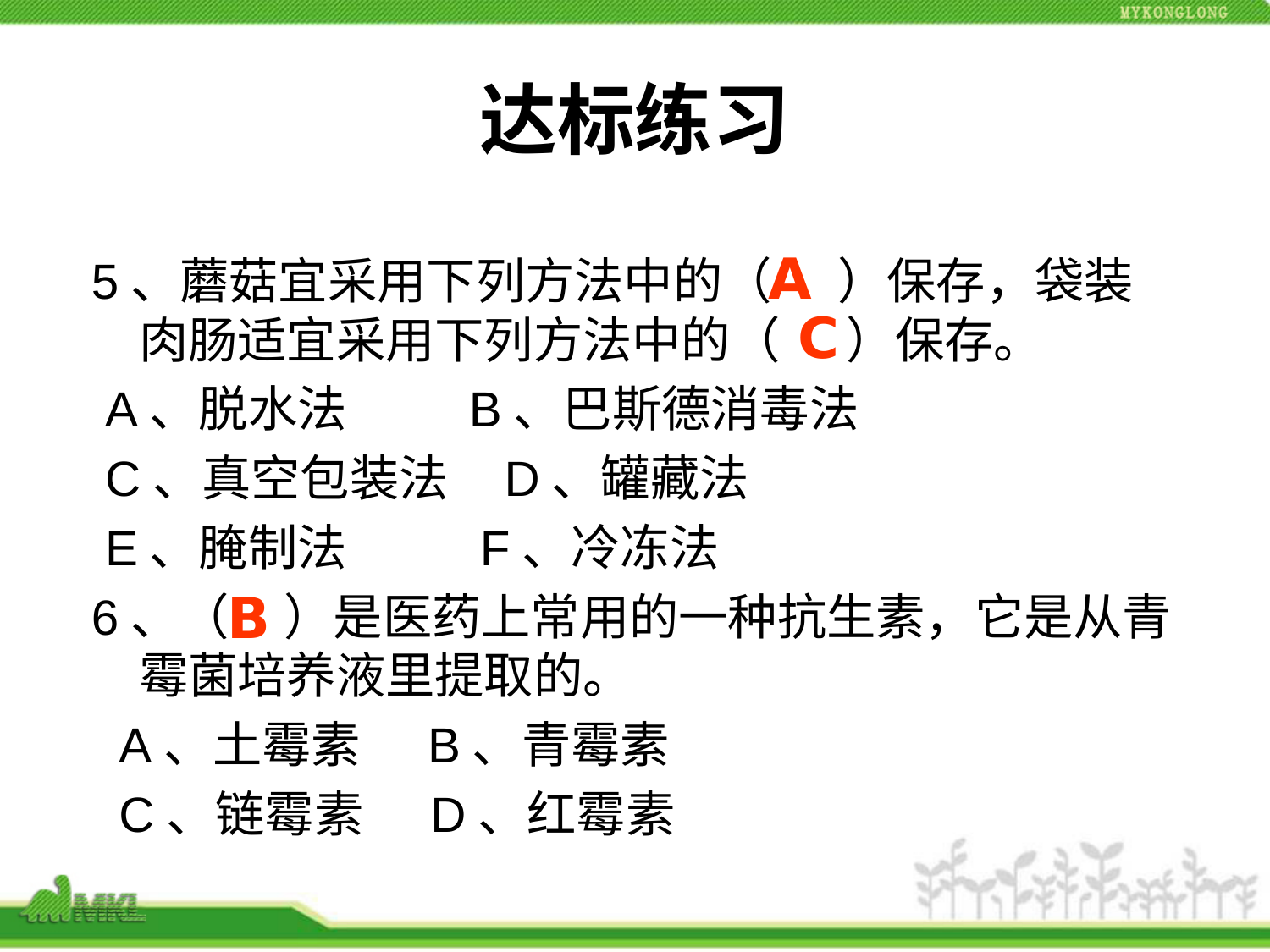

# 达标练习
A
5、蘑菇宜采用下列方法中的（      ）保存，袋装肉肠适宜采用下列方法中的（      ）保存。
 A、脱水法          B、巴斯德消毒法
 C、真空包装法    D、罐藏法
 E、腌制法           F、冷冻法
6、（     ）是医药上常用的一种抗生素，它是从青霉菌培养液里提取的。
  A、土霉素     B、青霉素
  C、链霉素     D、红霉素
C
B